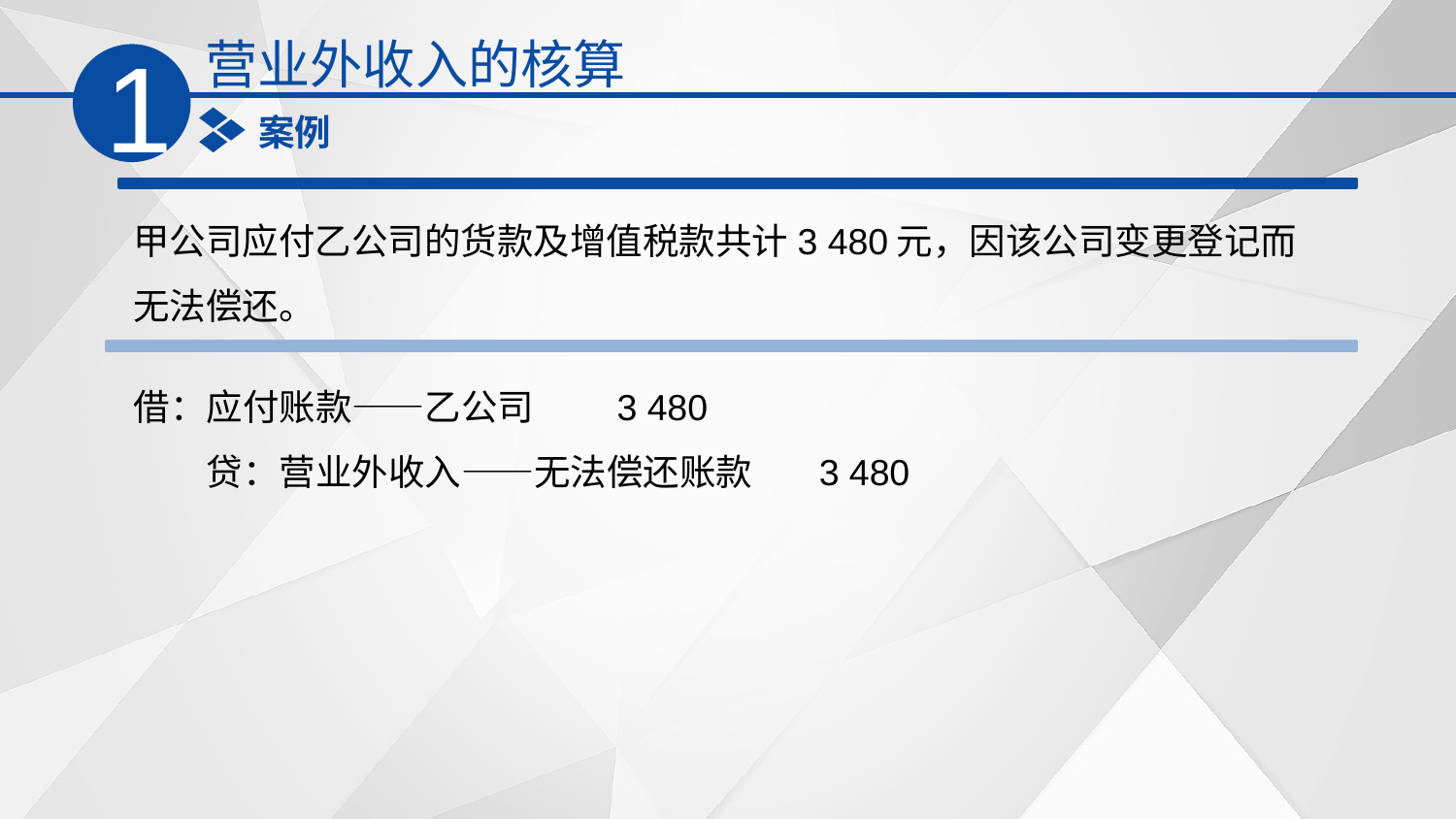

营业外收入的核算
1

案例

甲公司应付乙公司的货款及增值税款共计3 480元，因该公司变更登记而无法偿还。

借：应付账款——乙公司         3 480
　　贷：营业外收入——无法偿还账款       3 480